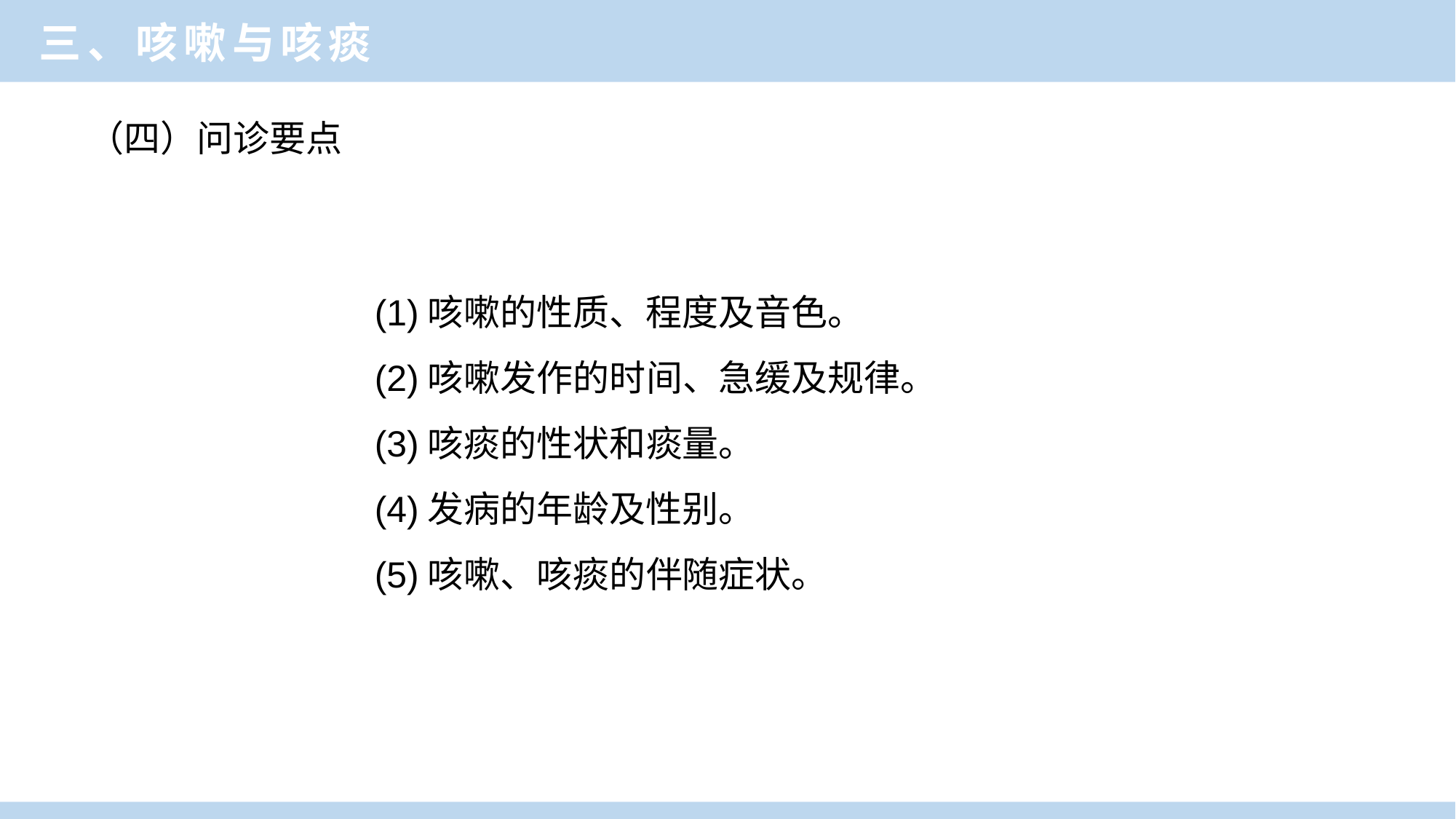

三、咳嗽与咳痰
（四）问诊要点
(1)咳嗽的性质、程度及音色。
(2)咳嗽发作的时间、急缓及规律。
(3)咳痰的性状和痰量。
(4)发病的年龄及性别。
(5)咳嗽、咳痰的伴随症状。